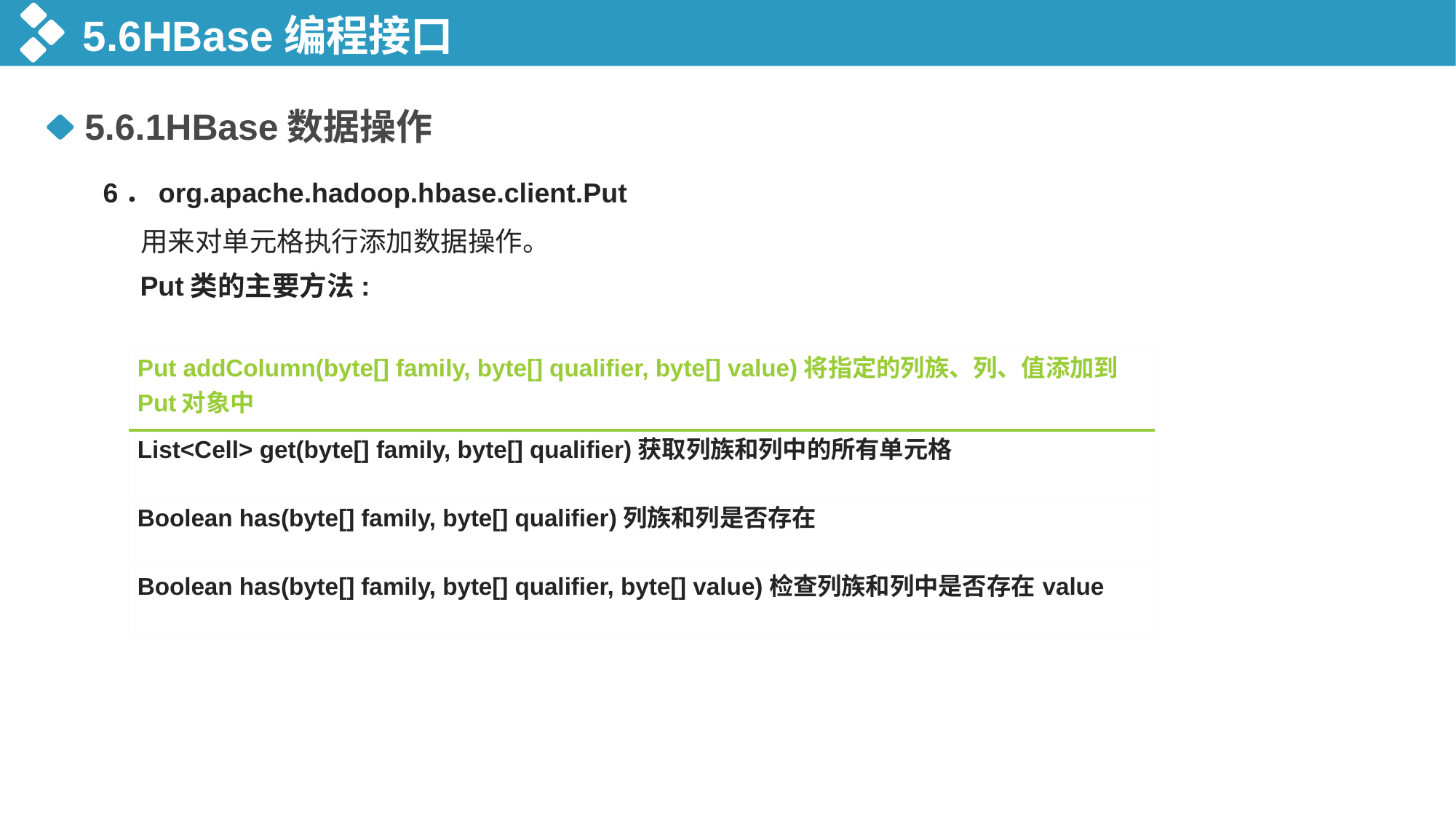

5.6HBase编程接口
5.6.1HBase数据操作

6．org.apache.hadoop.hbase.client.Put
     用来对单元格执行添加数据操作。
   Put类的主要方法:
| Put addColumn(byte[] family, byte[] qualifier, byte[] value)将指定的列族、列、值添加到Put对象中 |
| --- |
| List<Cell> get(byte[] family, byte[] qualifier)获取列族和列中的所有单元格 |
| Boolean has(byte[] family, byte[] qualifier)列族和列是否存在 |
| Boolean has(byte[] family, byte[] qualifier, byte[] value)检查列族和列中是否存在value |